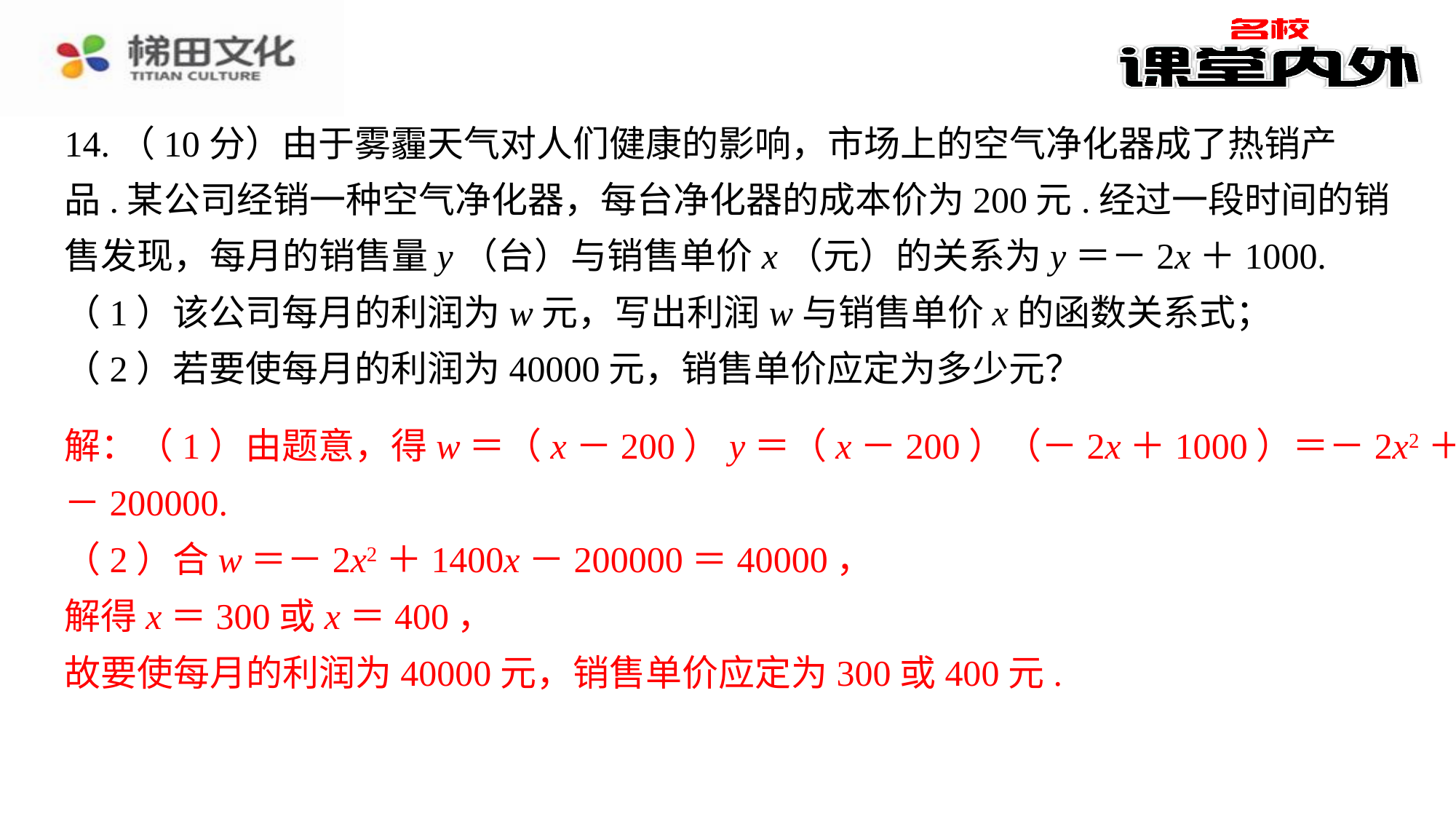

14.（10分）由于雾霾天气对人们健康的影响，市场上的空气净化器成了热销产品.某公司经销一种空气净化器，每台净化器的成本价为200元.经过一段时间的销售发现，每月的销售量y（台）与销售单价x（元）的关系为y＝－2x＋1000.
（1）该公司每月的利润为w元，写出利润w与销售单价x的函数关系式；
（2）若要使每月的利润为40000元，销售单价应定为多少元？
解：（1）由题意，得w＝（x－200）y＝（x－200）（－2x＋1000）＝－2x2＋1400x－200000.⁠
（2）合w＝－2x2＋1400x－200000＝40000，⁠
解得x＝300或x＝400，⁠
故要使每月的利润为40000元，销售单价应定为300或400元.⁠
解：（1）由题意，得w＝（x－200）y＝（x－200）（－2x＋1000）＝－2x2＋1400x
－200000.
（2）合w＝－2x2＋1400x－200000＝40000，
解得x＝300或x＝400，
故要使每月的利润为40000元，销售单价应定为300或400元.